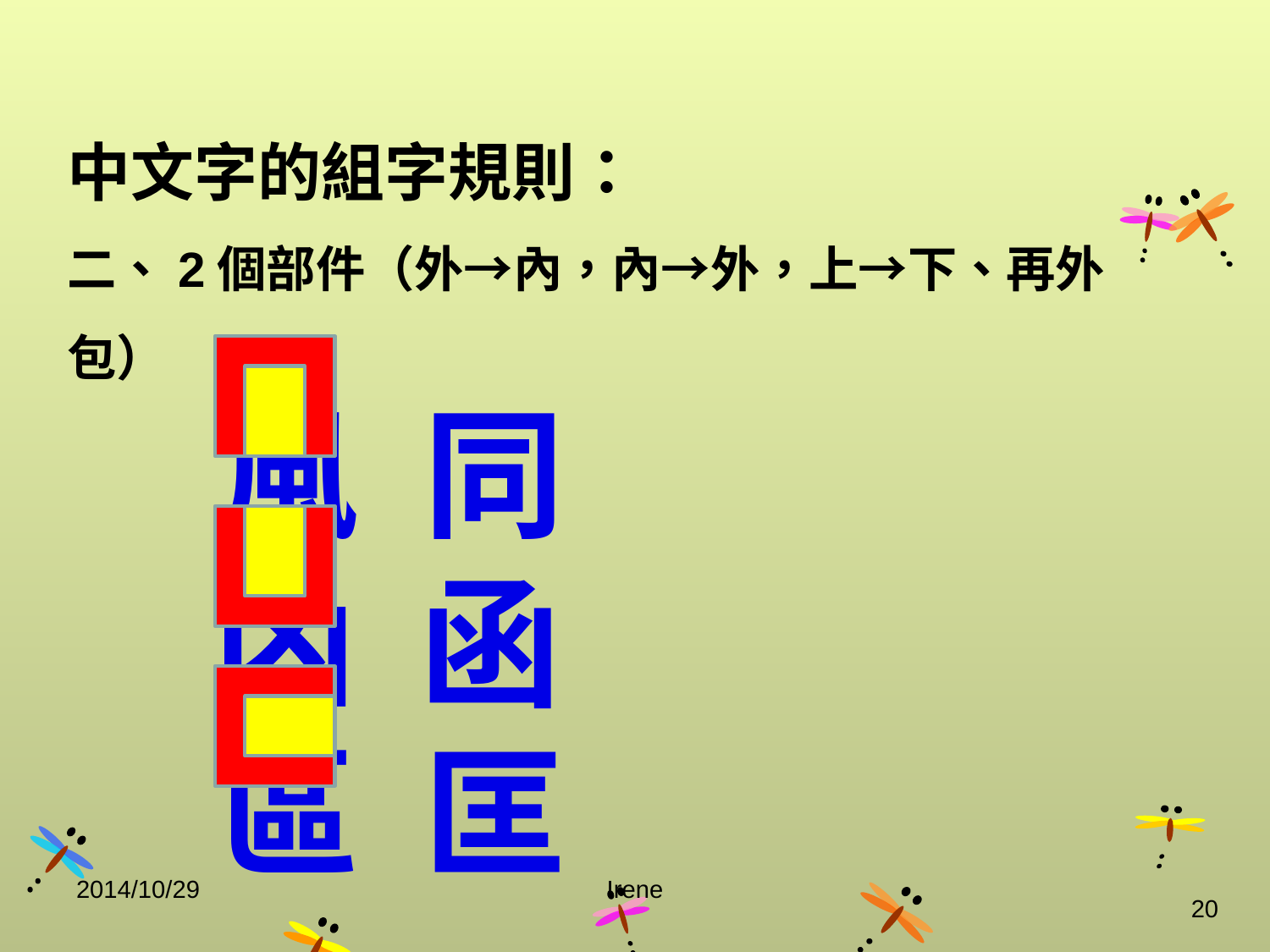

中文字的組字規則：
二、2個部件（外→內，內→外，上→下、再外包）
     風  同
     凶  函
     區  匡

2014/10/29
Irene